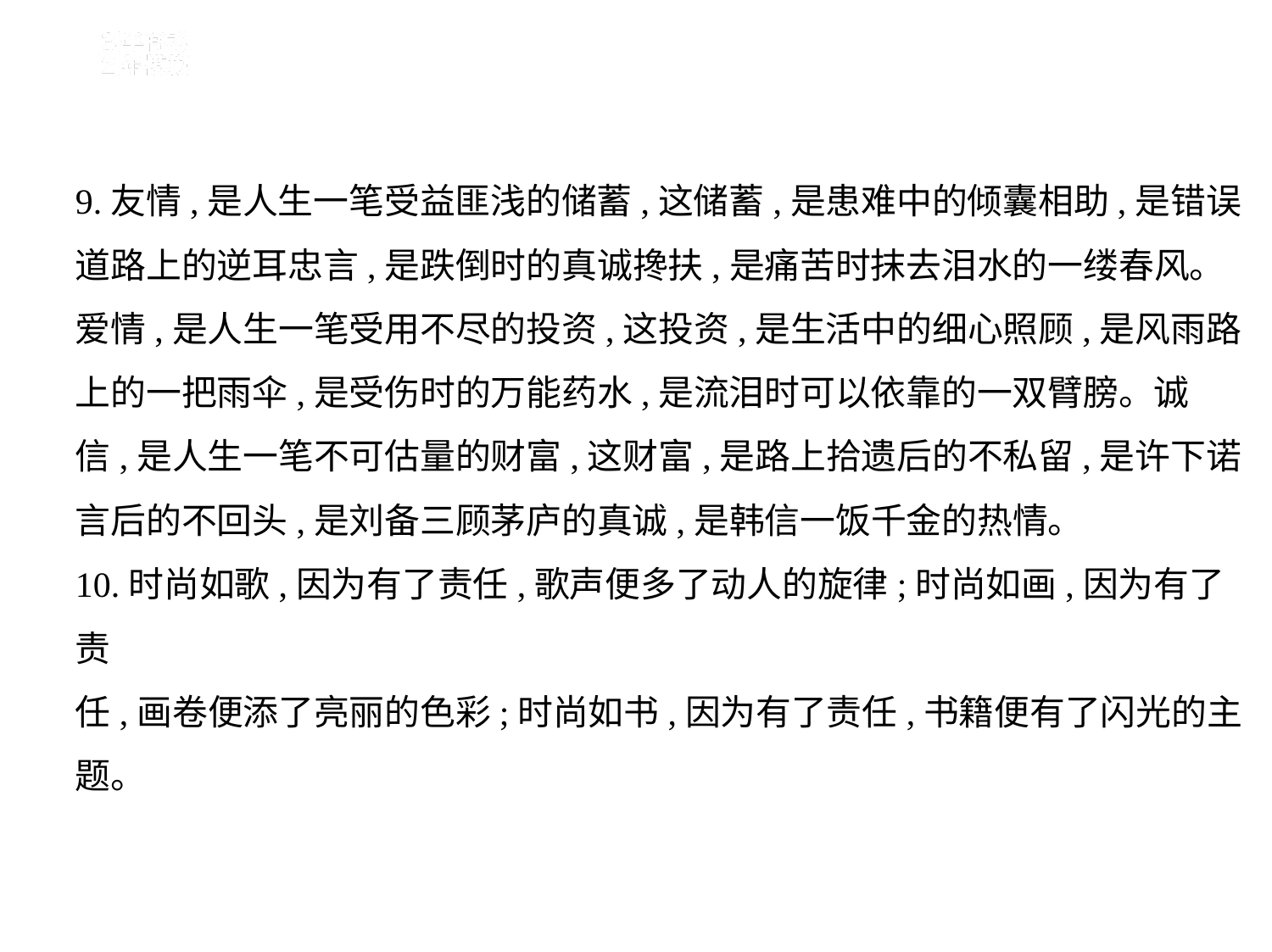

9.友情,是人生一笔受益匪浅的储蓄,这储蓄,是患难中的倾囊相助,是错误
道路上的逆耳忠言,是跌倒时的真诚搀扶,是痛苦时抹去泪水的一缕春风。
爱情,是人生一笔受用不尽的投资,这投资,是生活中的细心照顾,是风雨路
上的一把雨伞,是受伤时的万能药水,是流泪时可以依靠的一双臂膀。诚
信,是人生一笔不可估量的财富,这财富,是路上拾遗后的不私留,是许下诺
言后的不回头,是刘备三顾茅庐的真诚,是韩信一饭千金的热情。
10.时尚如歌,因为有了责任,歌声便多了动人的旋律;时尚如画,因为有了责
任,画卷便添了亮丽的色彩;时尚如书,因为有了责任,书籍便有了闪光的主
题。